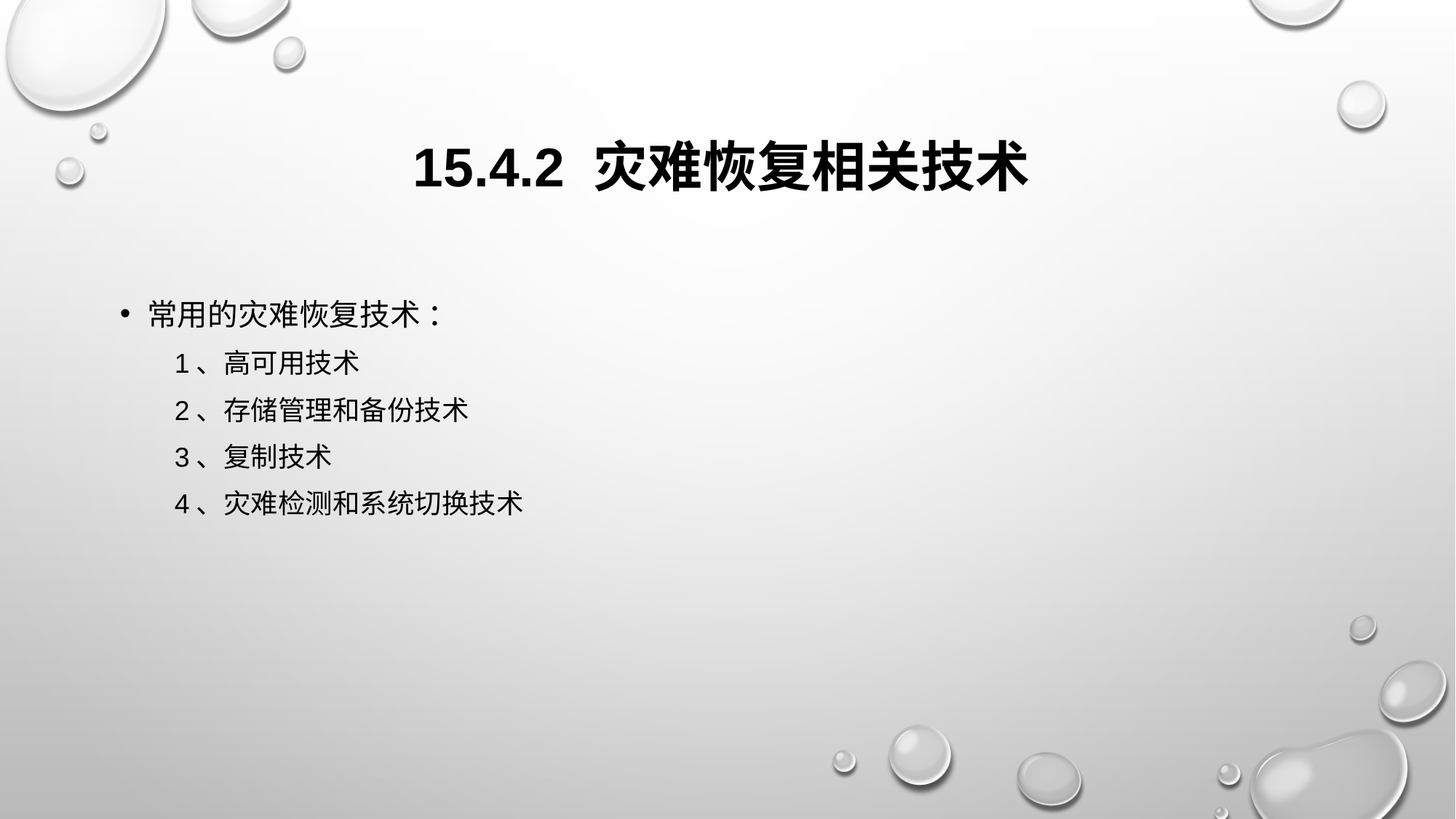

# 15.4.2 灾难恢复相关技术
常用的灾难恢复技术 ：
1、高可用技术
2、存储管理和备份技术
3、复制技术
4、灾难检测和系统切换技术